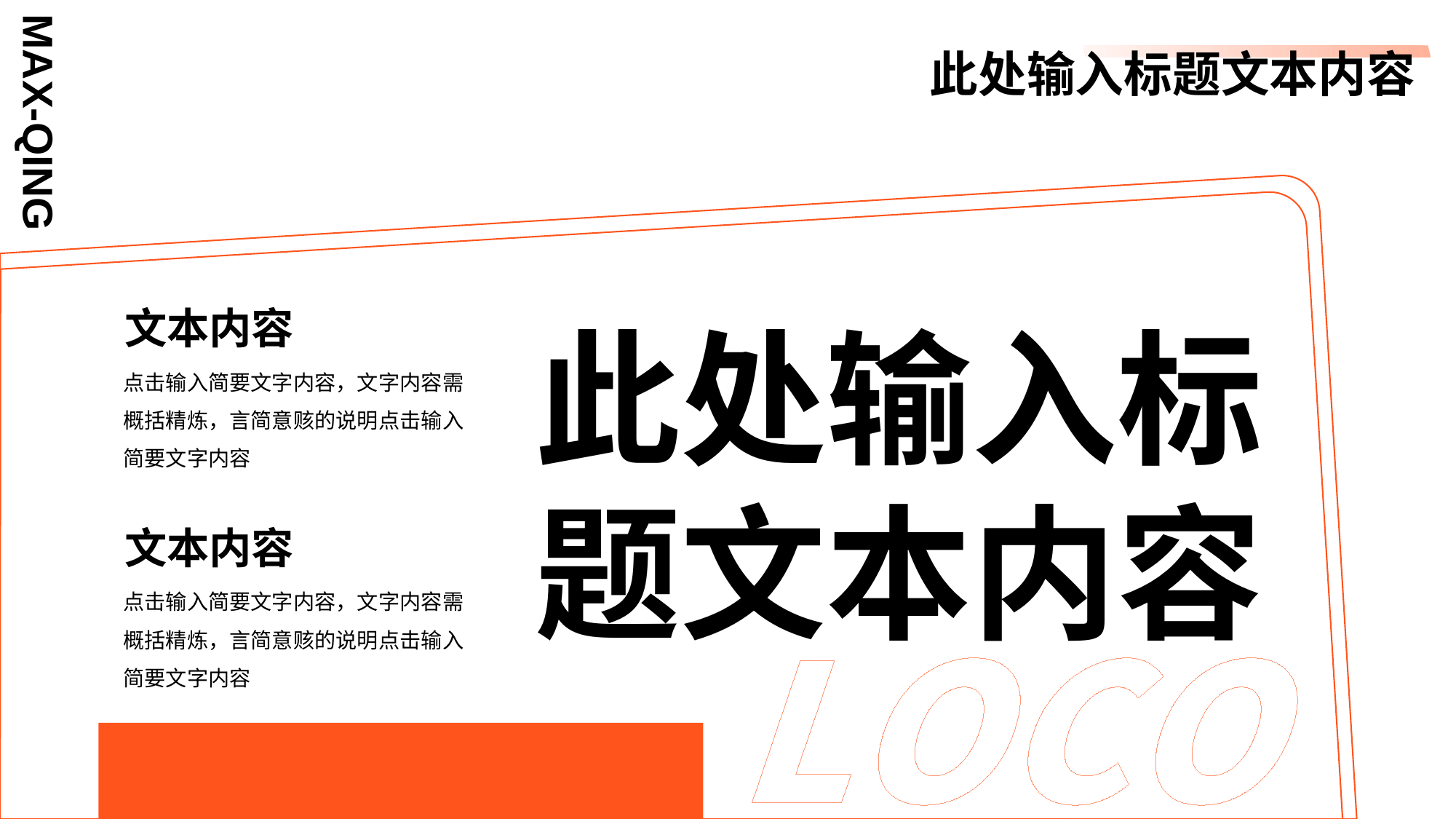

此处输入标题文本内容

MAX-QING

文本内容
点击输入简要文字内容，文字内容需概括精炼，言简意赅的说明点击输入简要文字内容
此处输入标
题文本内容
文本内容
点击输入简要文字内容，文字内容需概括精炼，言简意赅的说明点击输入简要文字内容